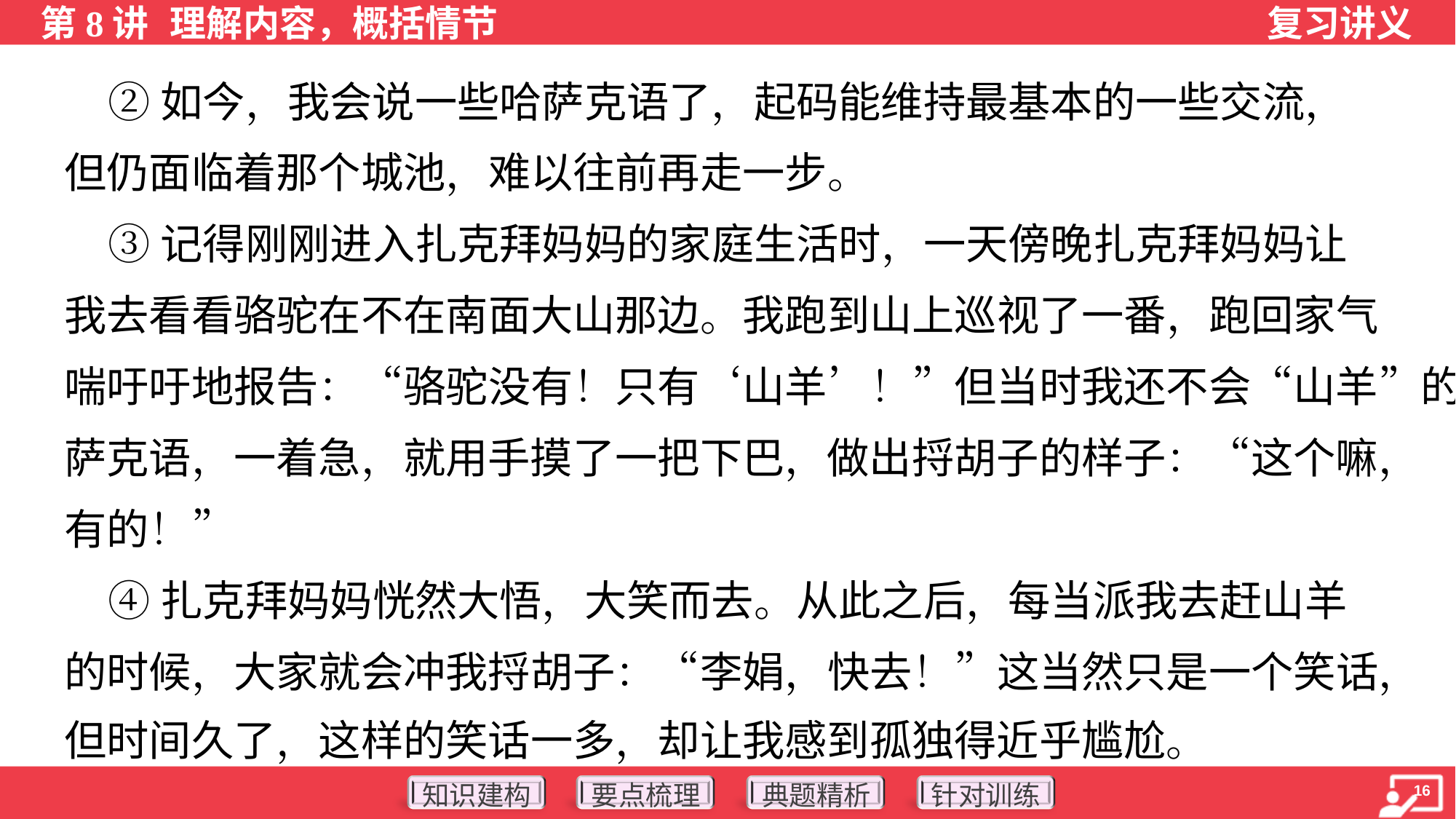

②如今，我会说一些哈萨克语了，起码能维持最基本的一些交流，
但仍面临着那个城池，难以往前再走一步。
    ③记得刚刚进入扎克拜妈妈的家庭生活时，一天傍晚扎克拜妈妈让
我去看看骆驼在不在南面大山那边。我跑到山上巡视了一番，跑回家气
喘吁吁地报告：“骆驼没有！只有‘山羊’！”但当时我还不会“山羊”的哈
萨克语，一着急，就用手摸了一把下巴，做出捋胡子的样子：“这个嘛，
有的！”
    ④扎克拜妈妈恍然大悟，大笑而去。从此之后，每当派我去赶山羊
的时候，大家就会冲我捋胡子：“李娟，快去！”这当然只是一个笑话，
但时间久了，这样的笑话一多，却让我感到孤独得近乎尴尬。